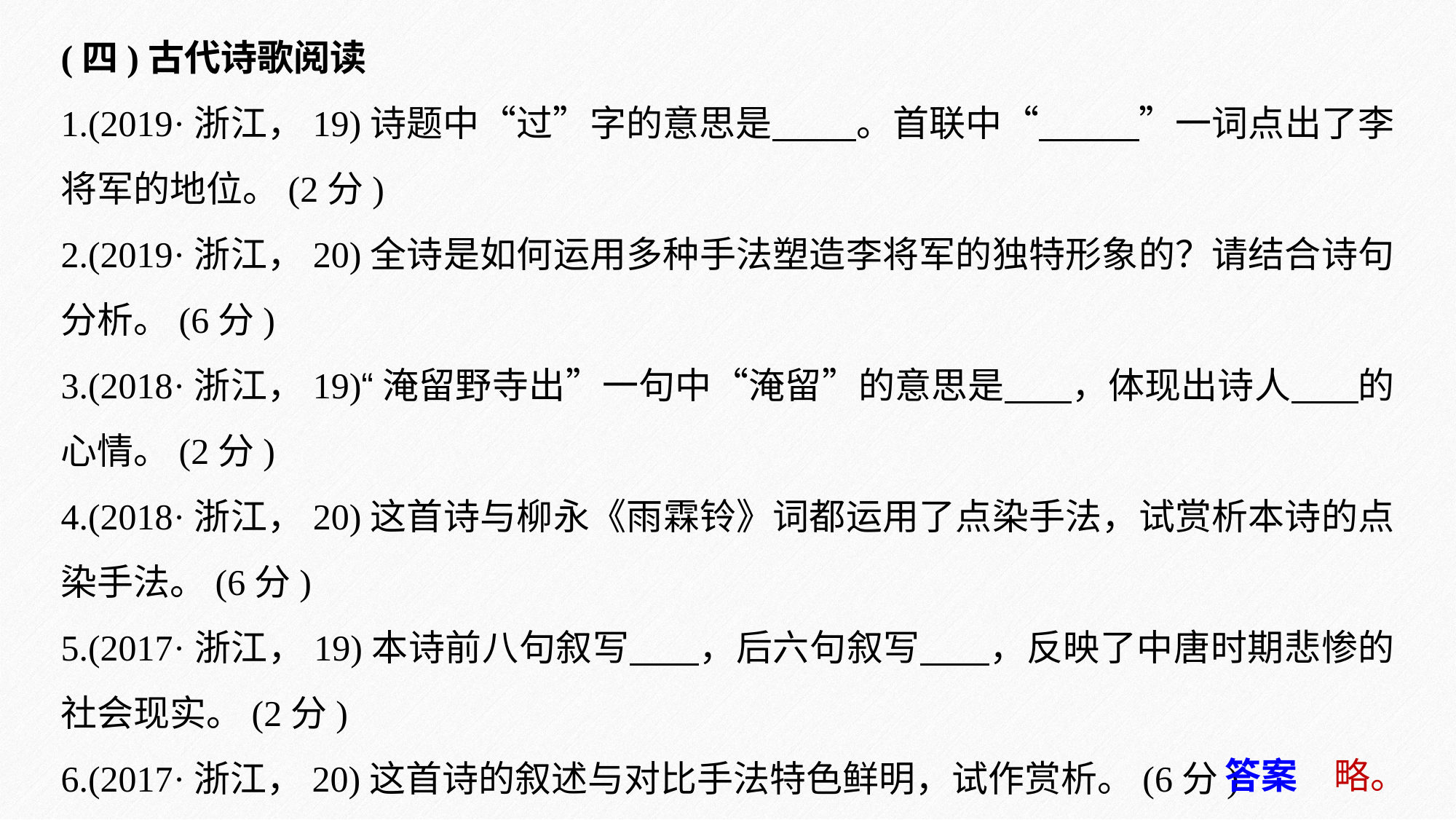

(四)古代诗歌阅读
1.(2019·浙江，19)诗题中“过”字的意思是          。首联中“            ”一词点出了李将军的地位。(2分)
2.(2019·浙江，20)全诗是如何运用多种手法塑造李将军的独特形象的？请结合诗句分析。(6分)
3.(2018·浙江，19)“淹留野寺出”一句中“淹留”的意思是        ，体现出诗人        的心情。(2分)
4.(2018·浙江，20)这首诗与柳永《雨霖铃》词都运用了点染手法，试赏析本诗的点染手法。(6分)
5.(2017·浙江，19)本诗前八句叙写        ，后六句叙写        ，反映了中唐时期悲惨的社会现实。(2分)
6.(2017·浙江，20)这首诗的叙述与对比手法特色鲜明，试作赏析。(6分)
答案　略。